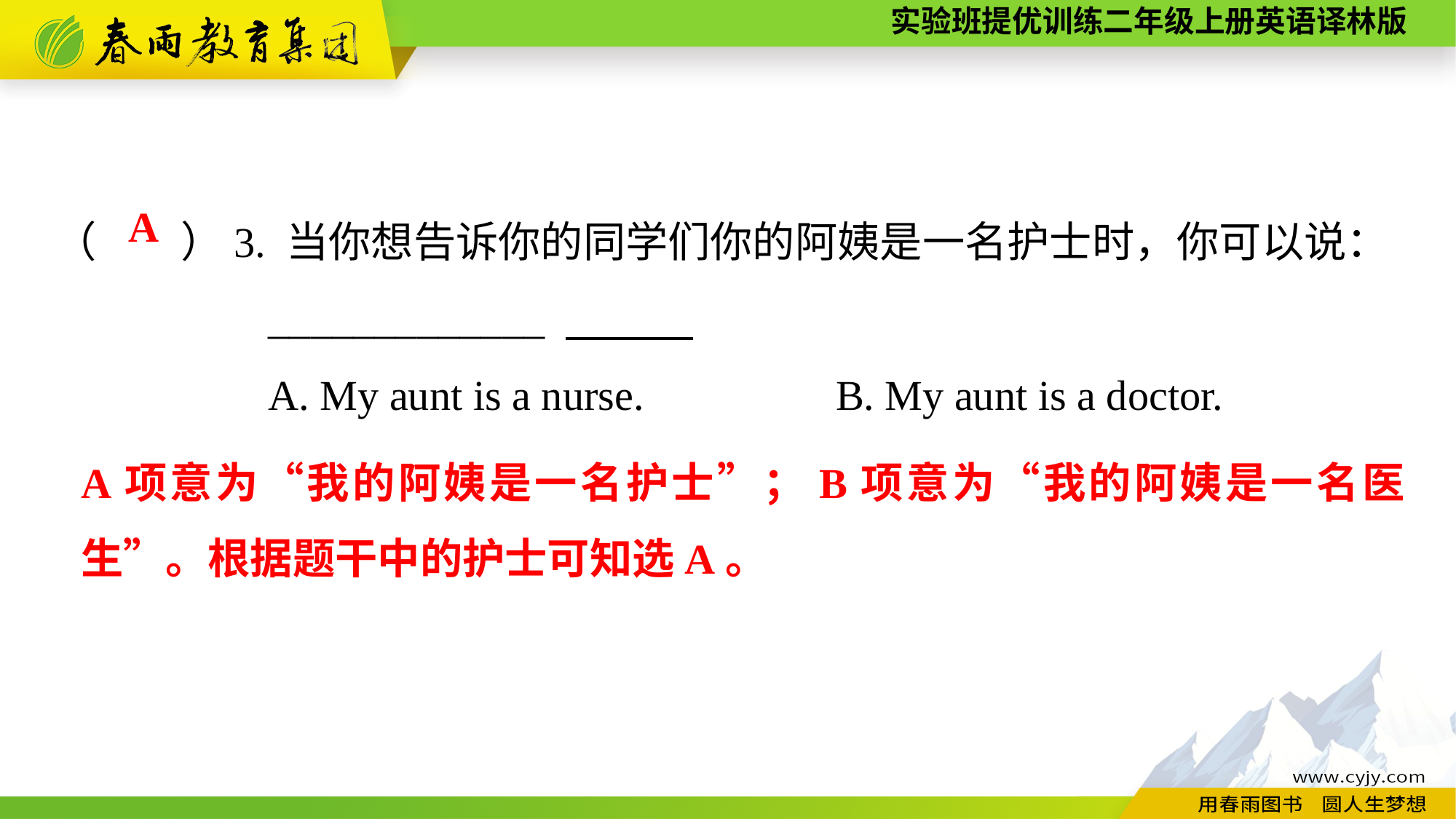

（　　）3. 当你想告诉你的同学们你的阿姨是一名护士时，你可以说：
_____________
A. My aunt is a nurse.	            B. My aunt is a doctor.
A
A项意为“我的阿姨是一名护士”；B项意为“我的阿姨是一名医生”。根据题干中的护士可知选A。